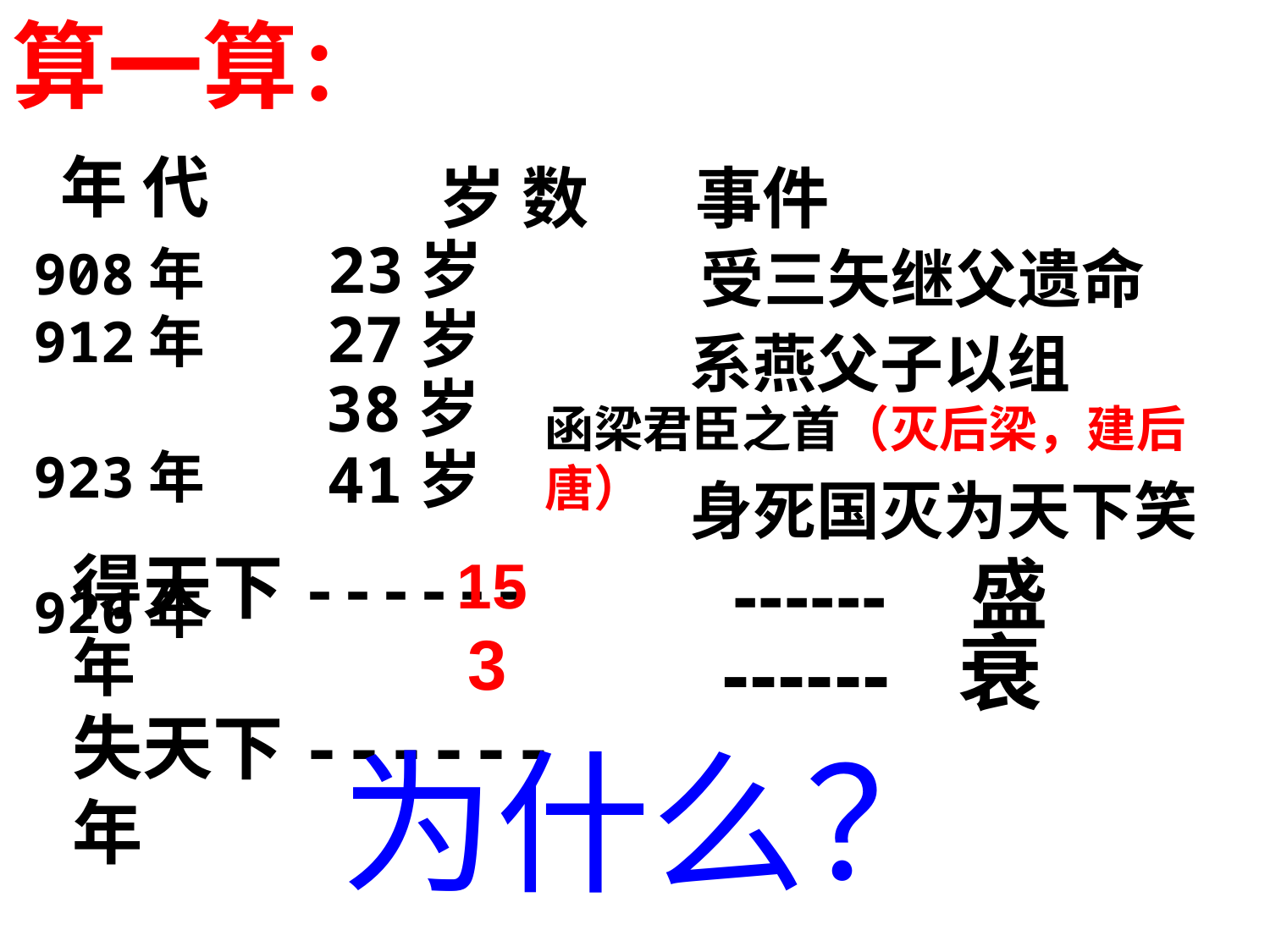

算一算：
# 年 代
岁 数       事件
23岁
908年
912年          923年           926年
受三矢继父遗命
27岁
系燕父子以组
38岁
函梁君臣之首（灭后梁，建后唐）

41岁
身死国灭为天下笑
得天下------    年
失天下------   年
15
 ------   盛
3
------  衰
为什么？